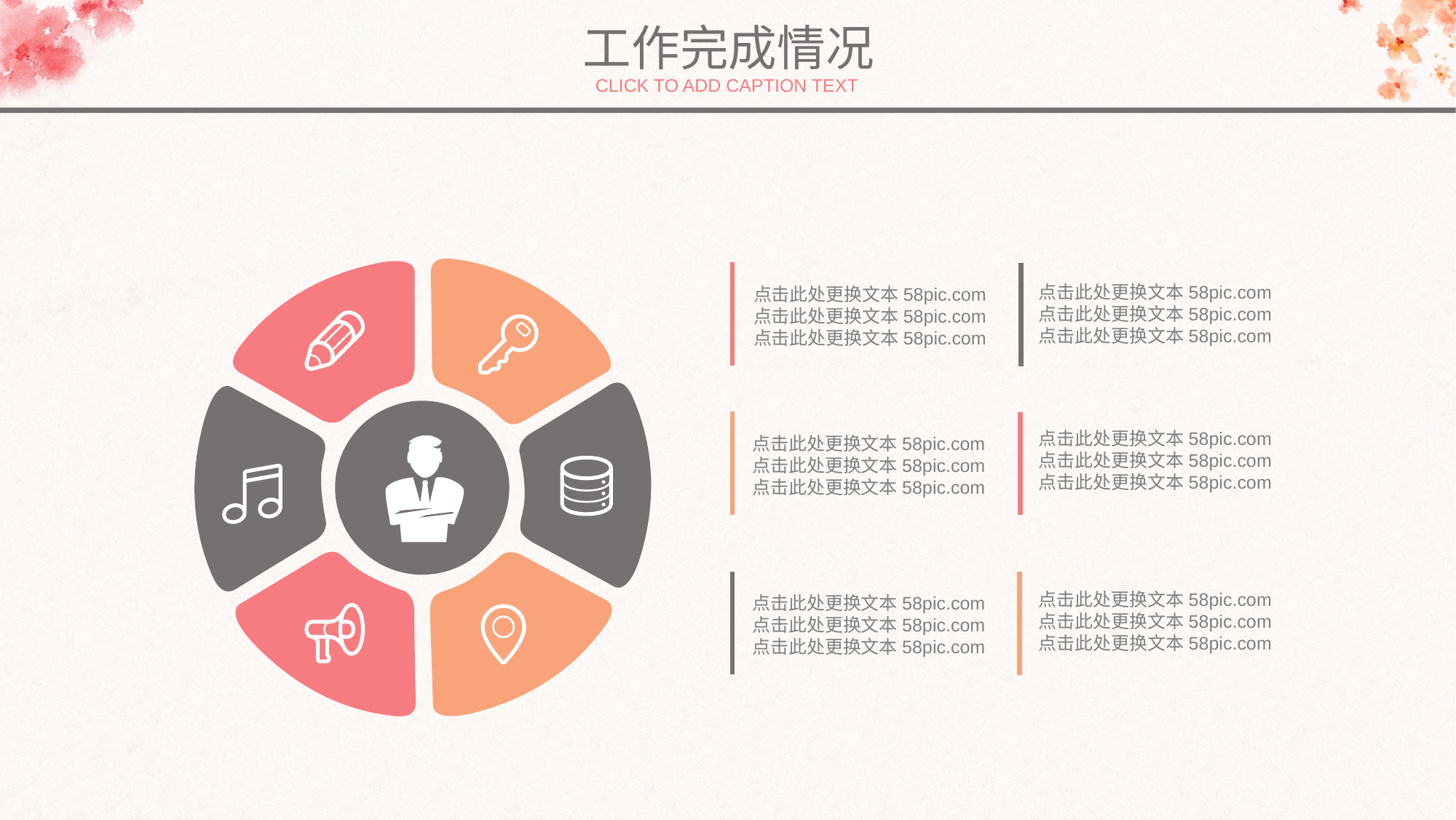

工作完成情况
CLICK TO ADD CAPTION TEXT

点击此处更换文本58pic.com
点击此处更换文本58pic.com
点击此处更换文本58pic.com
点击此处更换文本58pic.com
点击此处更换文本58pic.com
点击此处更换文本58pic.com
点击此处更换文本58pic.com
点击此处更换文本58pic.com
点击此处更换文本58pic.com
点击此处更换文本58pic.com
点击此处更换文本58pic.com
点击此处更换文本58pic.com
点击此处更换文本58pic.com
点击此处更换文本58pic.com
点击此处更换文本58pic.com
点击此处更换文本58pic.com
点击此处更换文本58pic.com
点击此处更换文本58pic.com